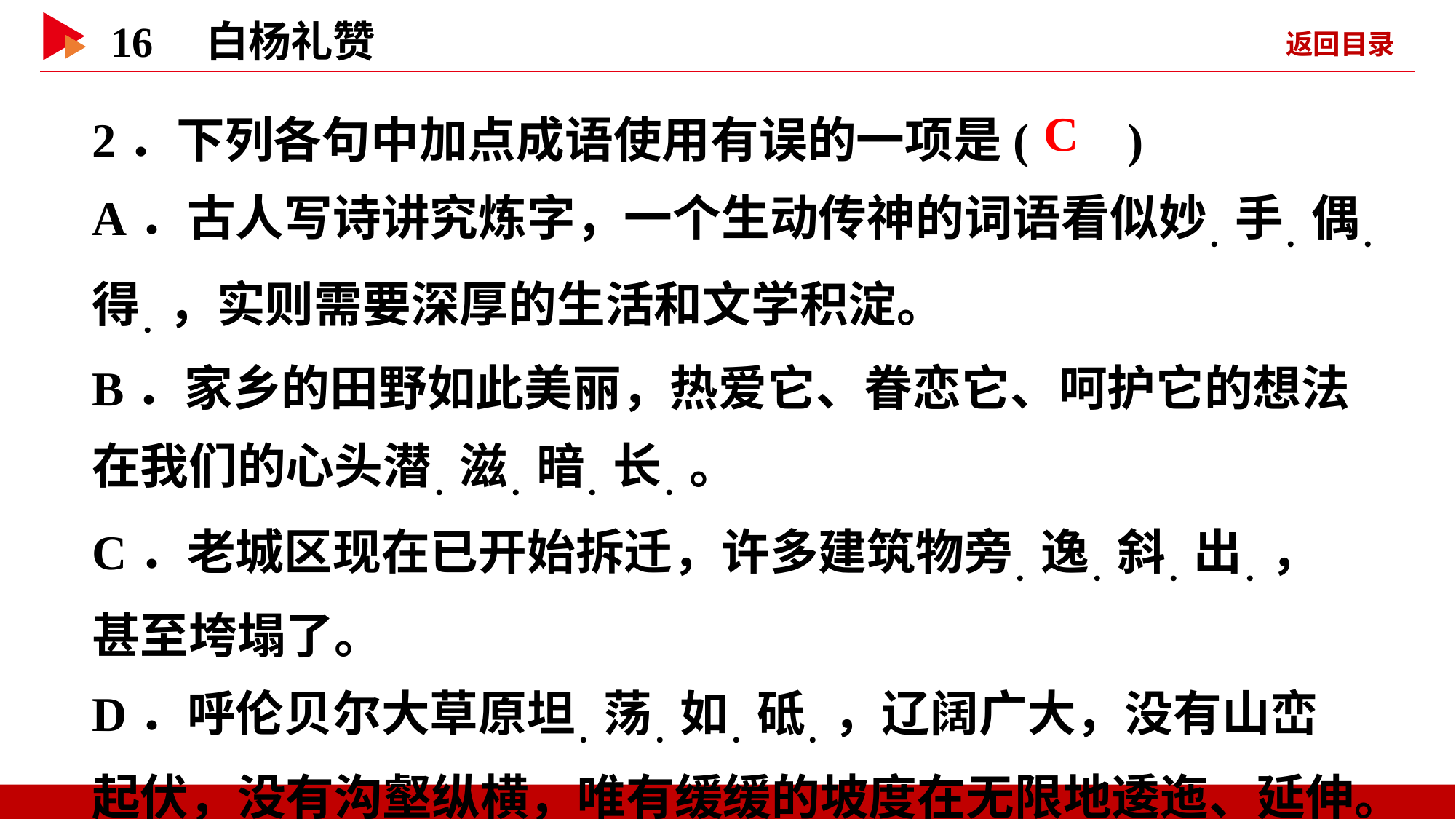

2．下列各句中加点成语使用有误的一项是(        )
A．古人写诗讲究炼字，一个生动传神的词语看似妙．手．偶．得．，实则需要深厚的生活和文学积淀。
B．家乡的田野如此美丽，热爱它、眷恋它、呵护它的想法在我们的心头潜．滋．暗．长．。
C．老城区现在已开始拆迁，许多建筑物旁．逸．斜．出．，甚至垮塌了。
D．呼伦贝尔大草原坦．荡．如．砥．，辽阔广大，没有山峦起伏，没有沟壑纵横，唯有缓缓的坡度在无限地逶迤、延伸。
   C